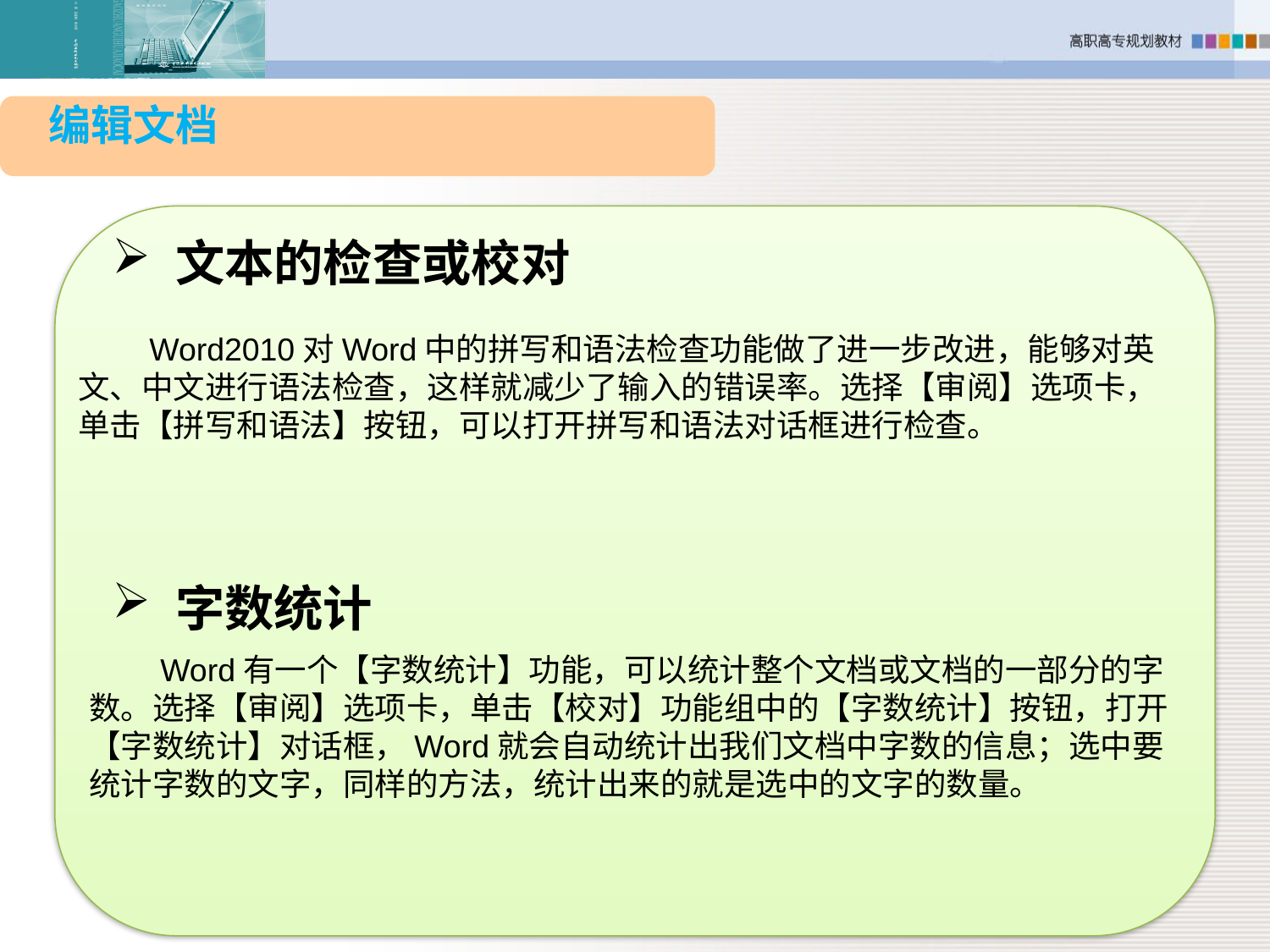

编辑文档

文本的检查或校对
        Word2010对Word中的拼写和语法检查功能做了进一步改进，能够对英文、中文进行语法检查，这样就减少了输入的错误率。选择【审阅】选项卡，单击【拼写和语法】按钮，可以打开拼写和语法对话框进行检查。

字数统计
        Word有一个【字数统计】功能，可以统计整个文档或文档的一部分的字数。选择【审阅】选项卡，单击【校对】功能组中的【字数统计】按钮，打开【字数统计】对话框，Word就会自动统计出我们文档中字数的信息；选中要统计字数的文字，同样的方法，统计出来的就是选中的文字的数量。